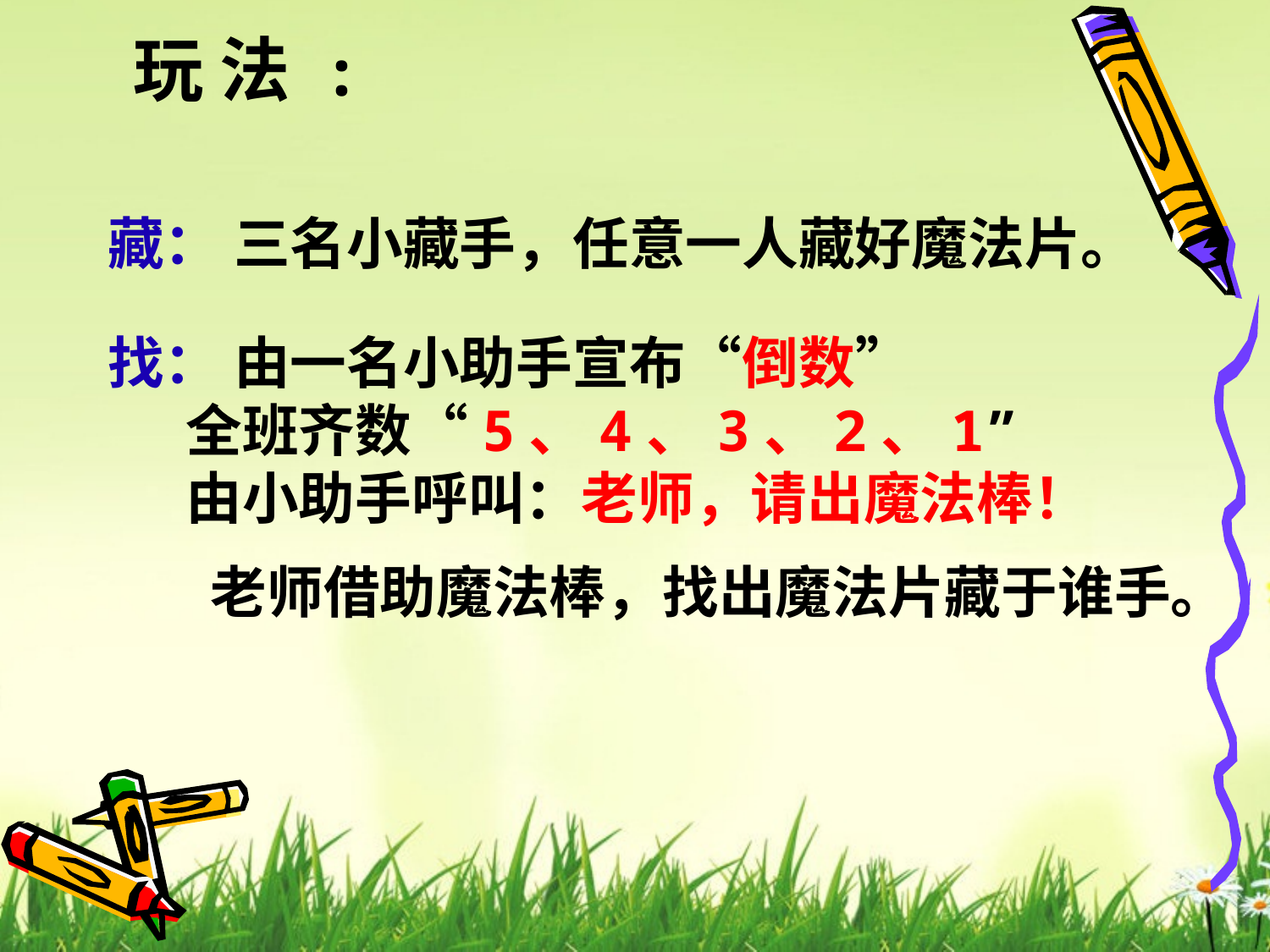

玩 法 :

藏： 三名小藏手，任意一人藏好魔法片。

找： 由一名小助手宣布“倒数”
     全班齐数“5、4、3、2、1”
     由小助手呼叫：老师，请出魔法棒！

  老师借助魔法棒，找出魔法片藏于谁手。